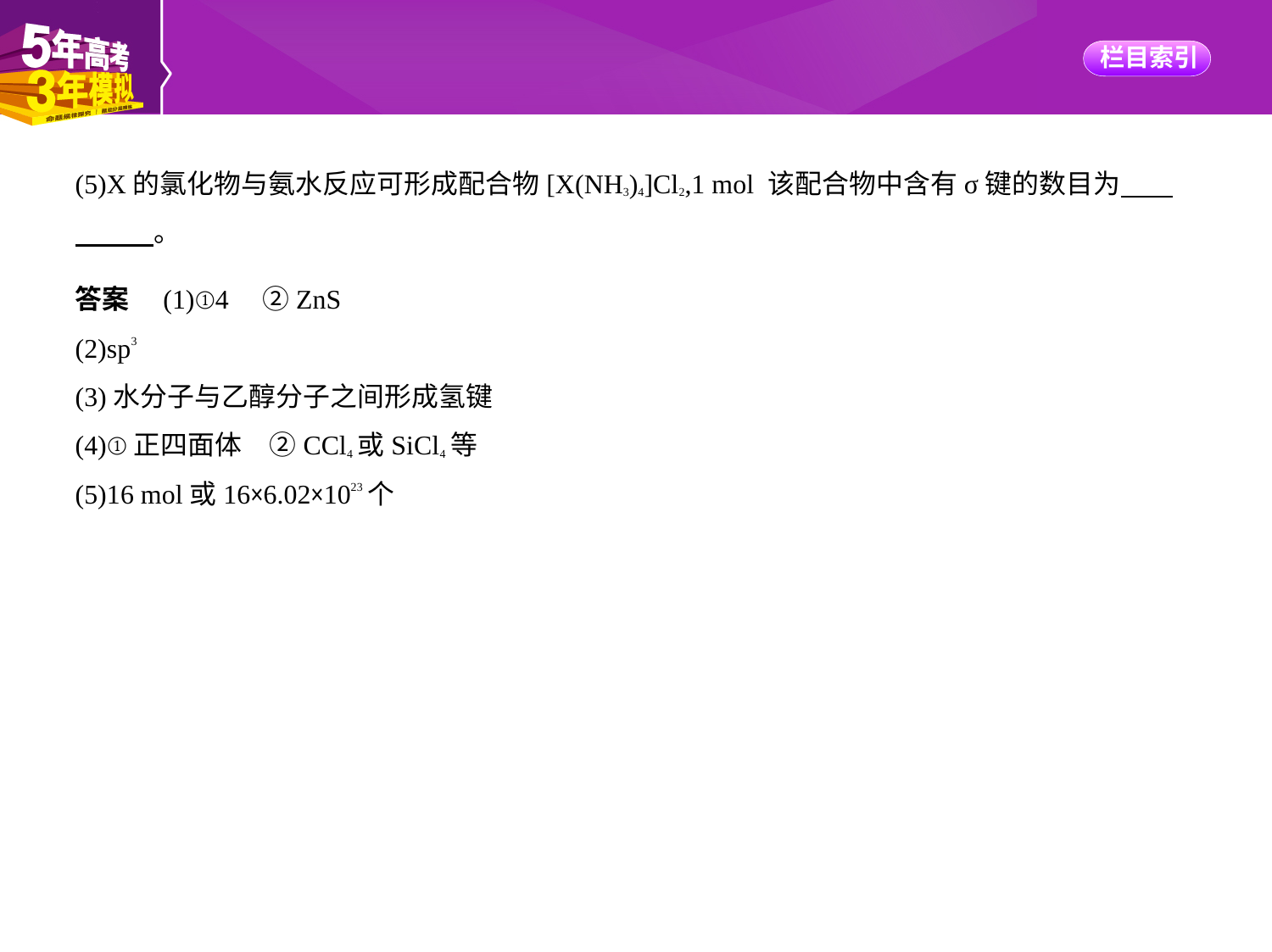

(5)X的氯化物与氨水反应可形成配合物[X(NH3)4]Cl2,1 mol 该配合物中含有σ键的数目为　    
　　    。
答案　(1)①4　②ZnS
(2)sp3
(3)水分子与乙醇分子之间形成氢键
(4)①正四面体　②CCl4或SiCl4等
(5)16 mol或16×6.02×1023个